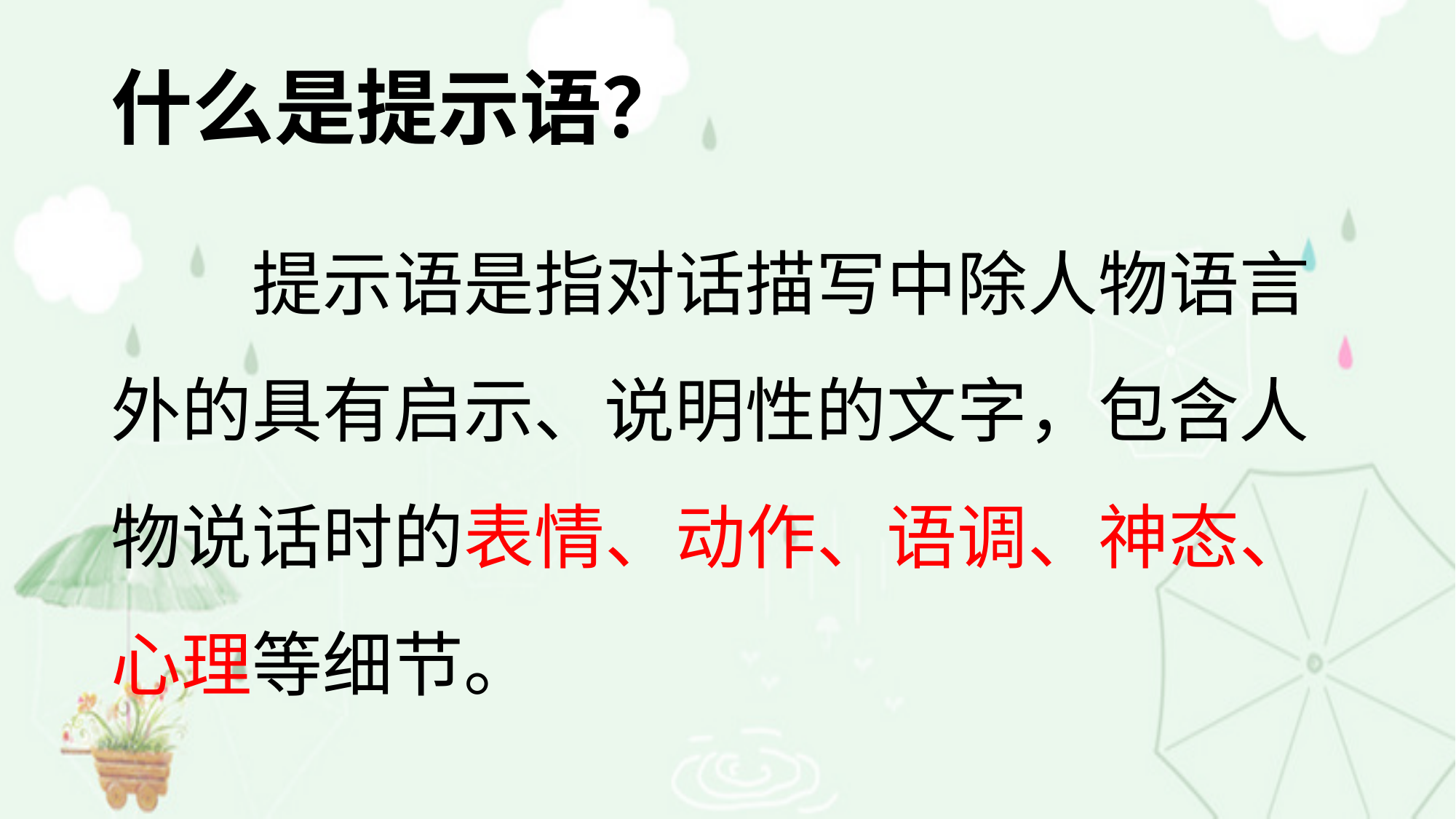

什么是提示语？
提示语是指对话描写中除人物语言外的具有启示、说明性的文字，包含人物说话时的表情、动作、语调、神态、心理等细节。